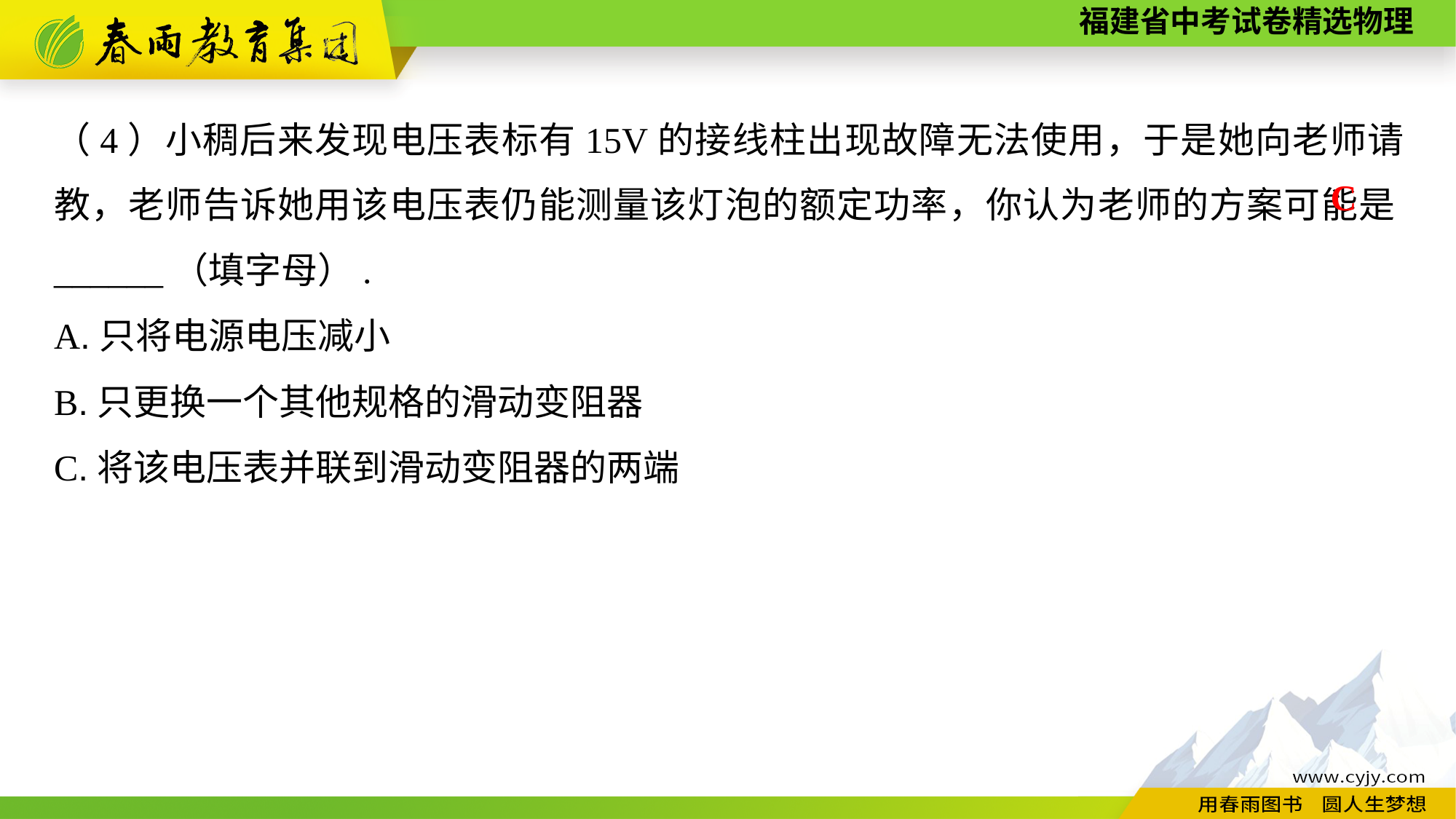

（4）小稠后来发现电压表标有15V的接线柱出现故障无法使用，于是她向老师请教，老师告诉她用该电压表仍能测量该灯泡的额定功率，你认为老师的方案可能是______（填字母）.
A.只将电源电压减小
B.只更换一个其他规格的滑动变阻器
C.将该电压表并联到滑动变阻器的两端
　C